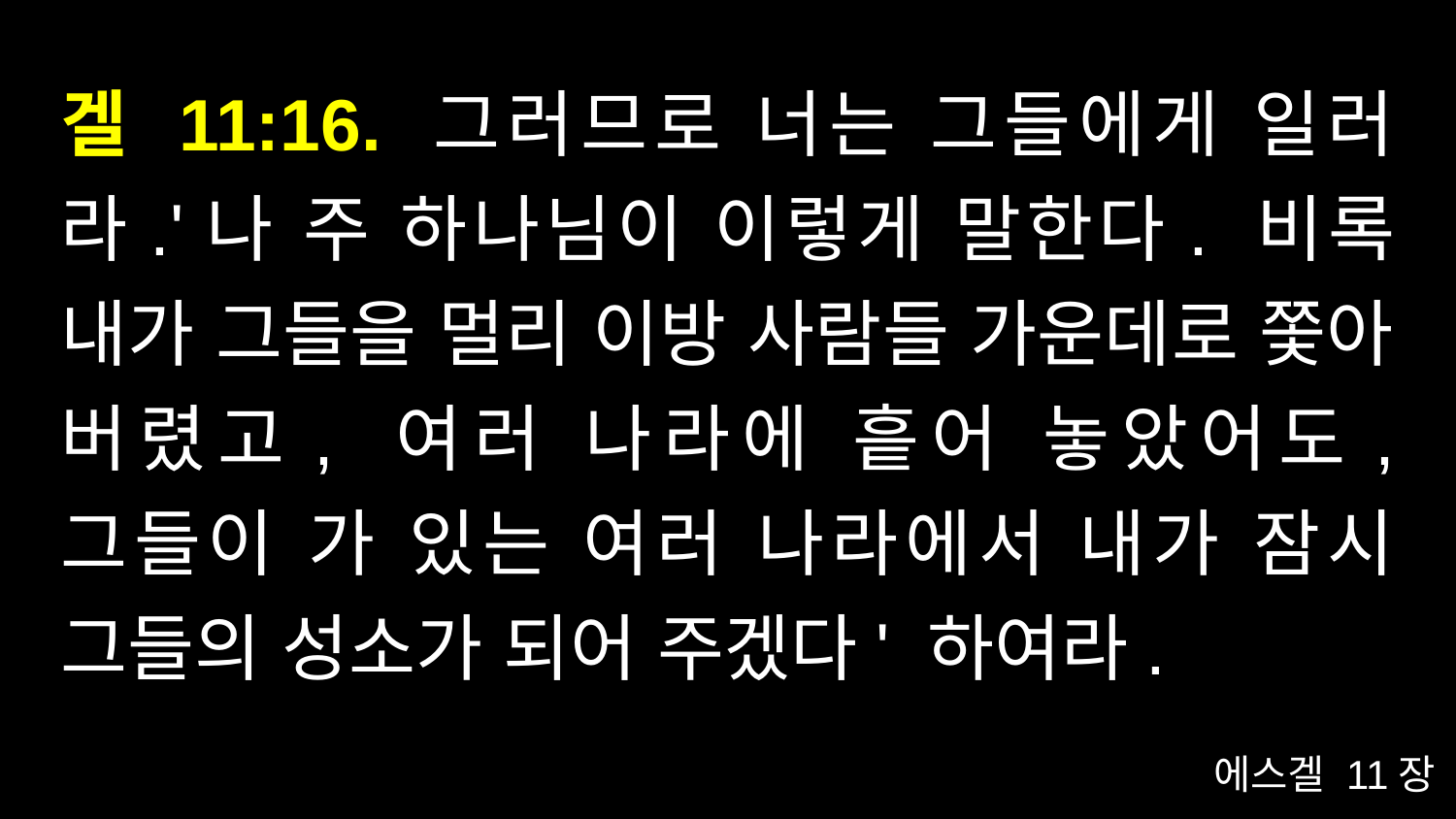

# 겔 11:16. 그러므로 너는 그들에게 일러라.'나 주 하나님이 이렇게 말한다. 비록 내가 그들을 멀리 이방 사람들 가운데로 쫓아 버렸고, 여러 나라에 흩어 놓았어도, 그들이 가 있는 여러 나라에서 내가 잠시 그들의 성소가 되어 주겠다' 하여라.
에스겔 11장